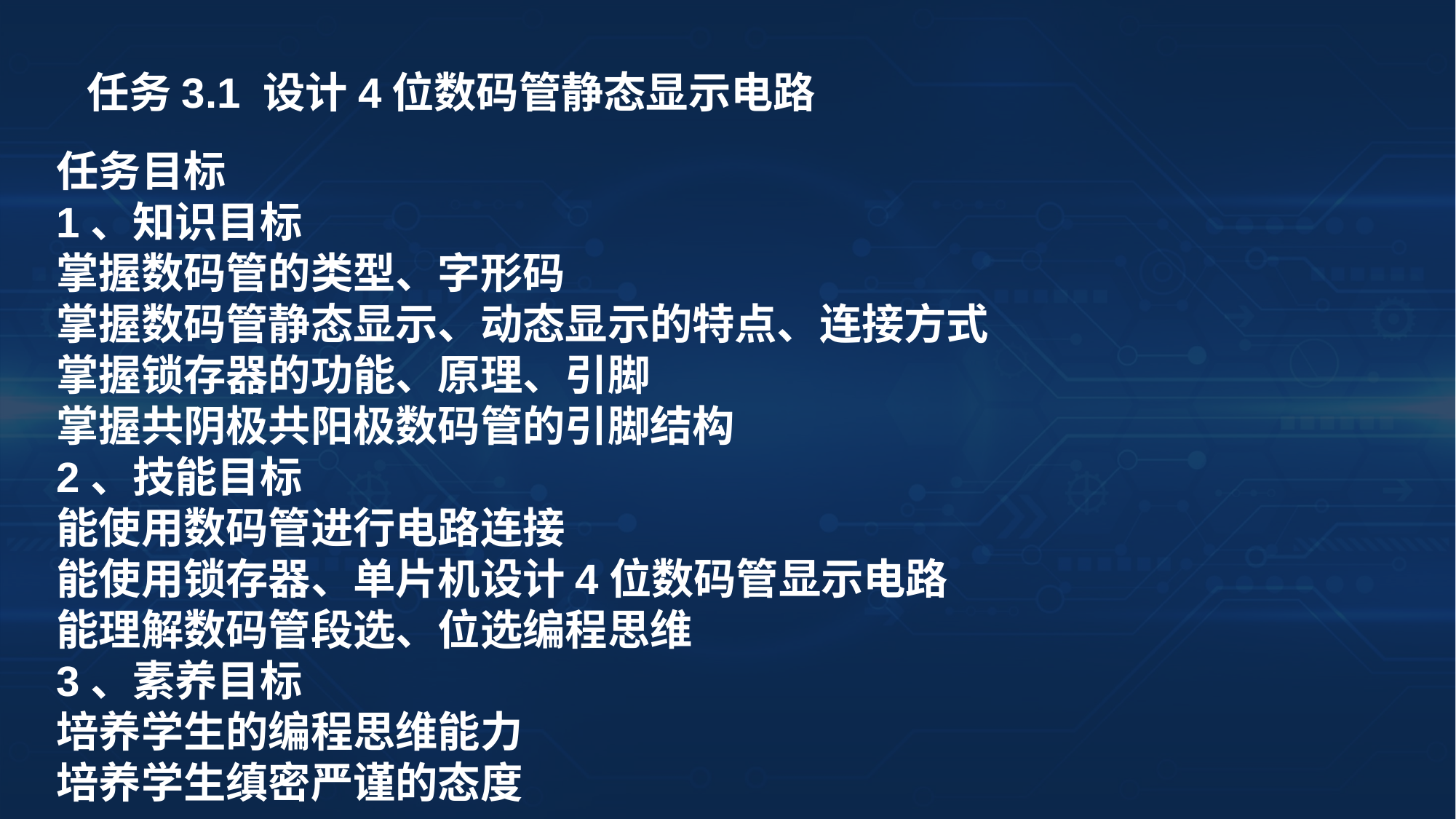

任务3.1 设计4位数码管静态显示电路
任务目标
1、知识目标
掌握数码管的类型、字形码
掌握数码管静态显示、动态显示的特点、连接方式
掌握锁存器的功能、原理、引脚
掌握共阴极共阳极数码管的引脚结构
2、技能目标
能使用数码管进行电路连接
能使用锁存器、单片机设计4位数码管显示电路
能理解数码管段选、位选编程思维
3、素养目标
培养学生的编程思维能力
培养学生缜密严谨的态度